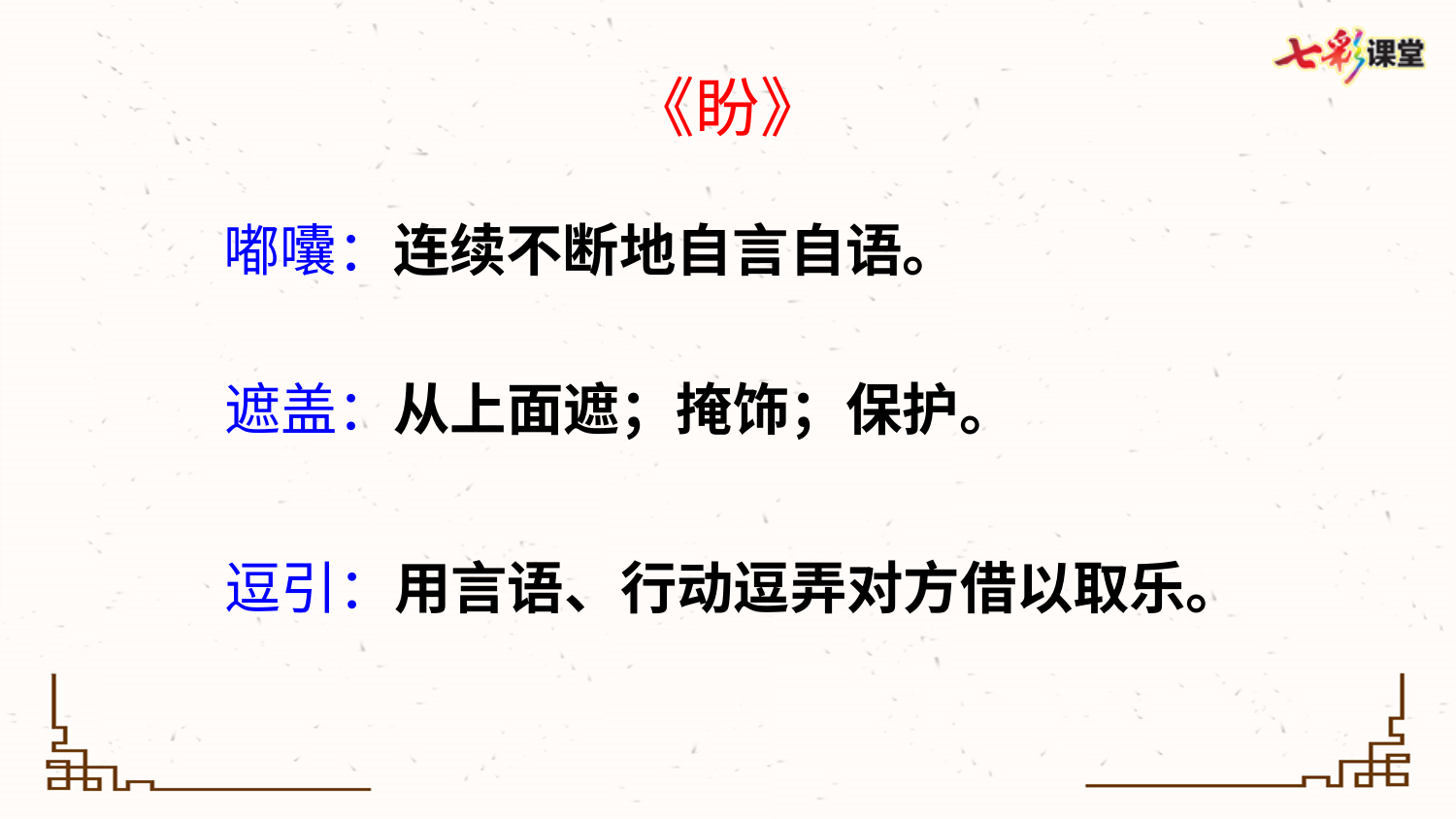

《盼》
嘟囔：连续不断地自言自语。
遮盖：从上面遮；掩饰；保护。
逗引：用言语、行动逗弄对方借以取乐。